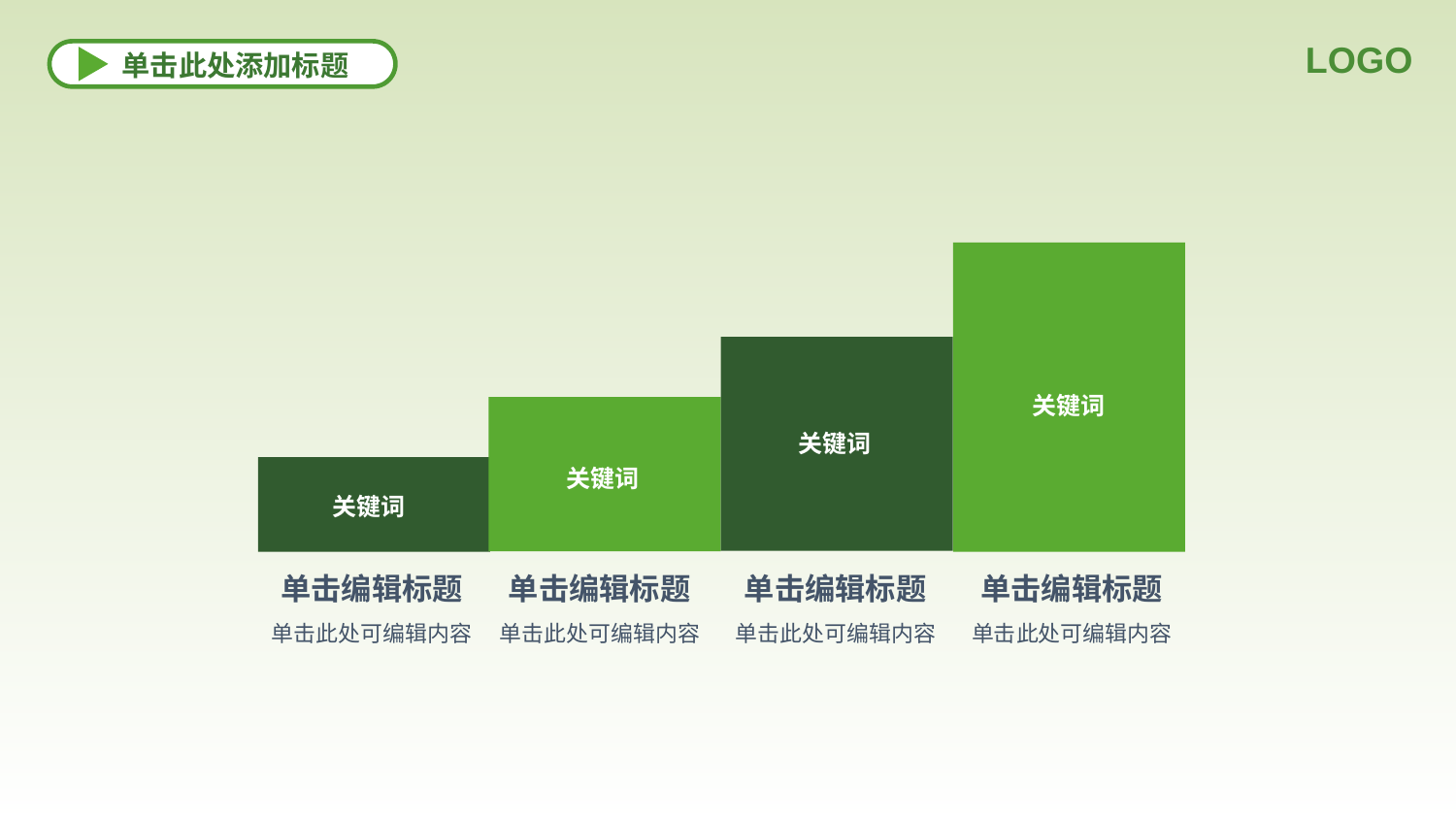

LOGO
单击此处添加标题

X

关键词
单击编辑标题
单击此处可编辑内容

关键词
单击编辑标题
单击此处可编辑内容

关键词
单击编辑标题
单击此处可编辑内容

关键词
单击编辑标题
单击此处可编辑内容